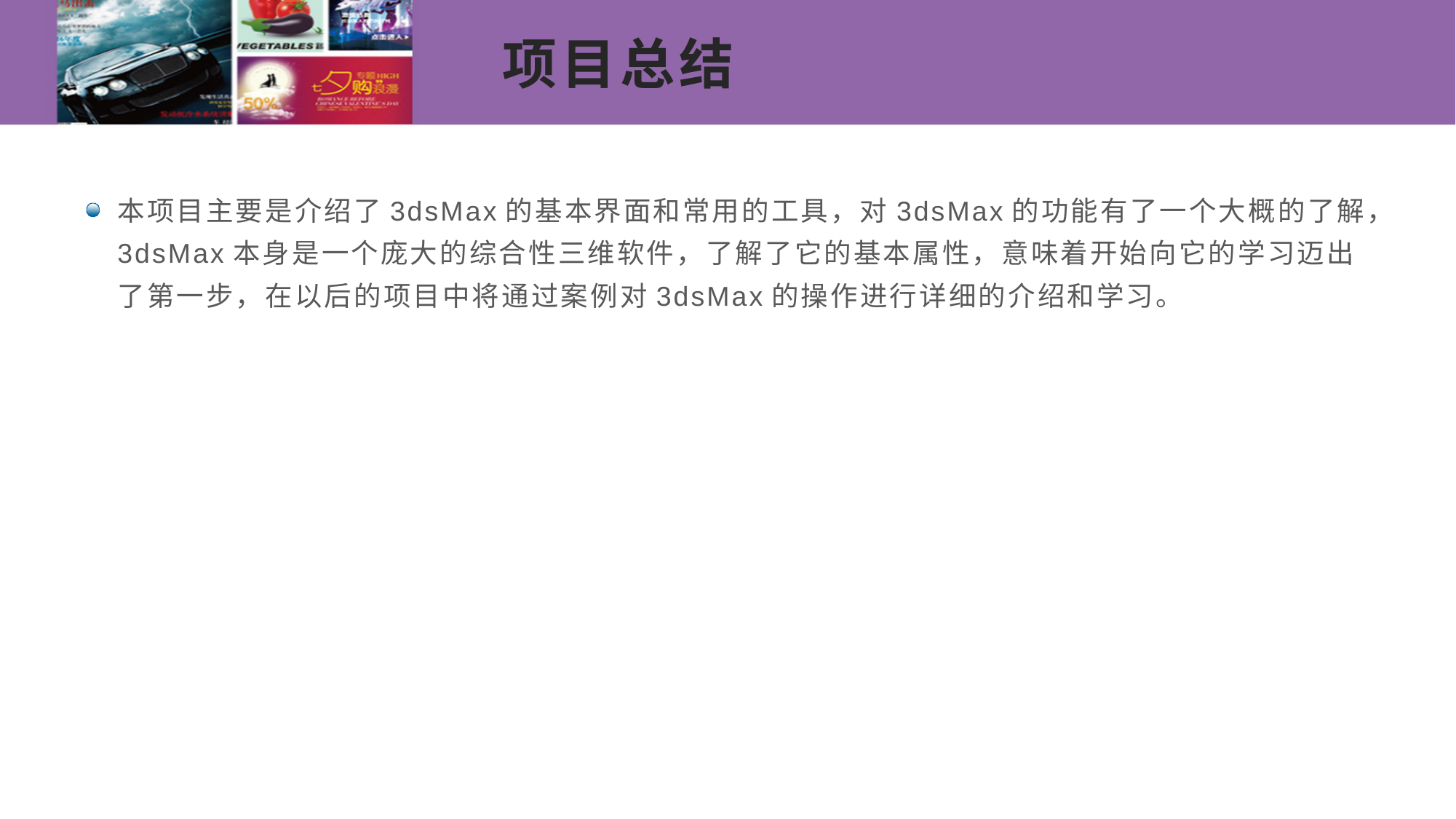

# 项目总结
本项目主要是介绍了3dsMax的基本界面和常用的工具，对3dsMax的功能有了一个大概的了解，3dsMax本身是一个庞大的综合性三维软件，了解了它的基本属性，意味着开始向它的学习迈出了第一步，在以后的项目中将通过案例对3dsMax的操作进行详细的介绍和学习。